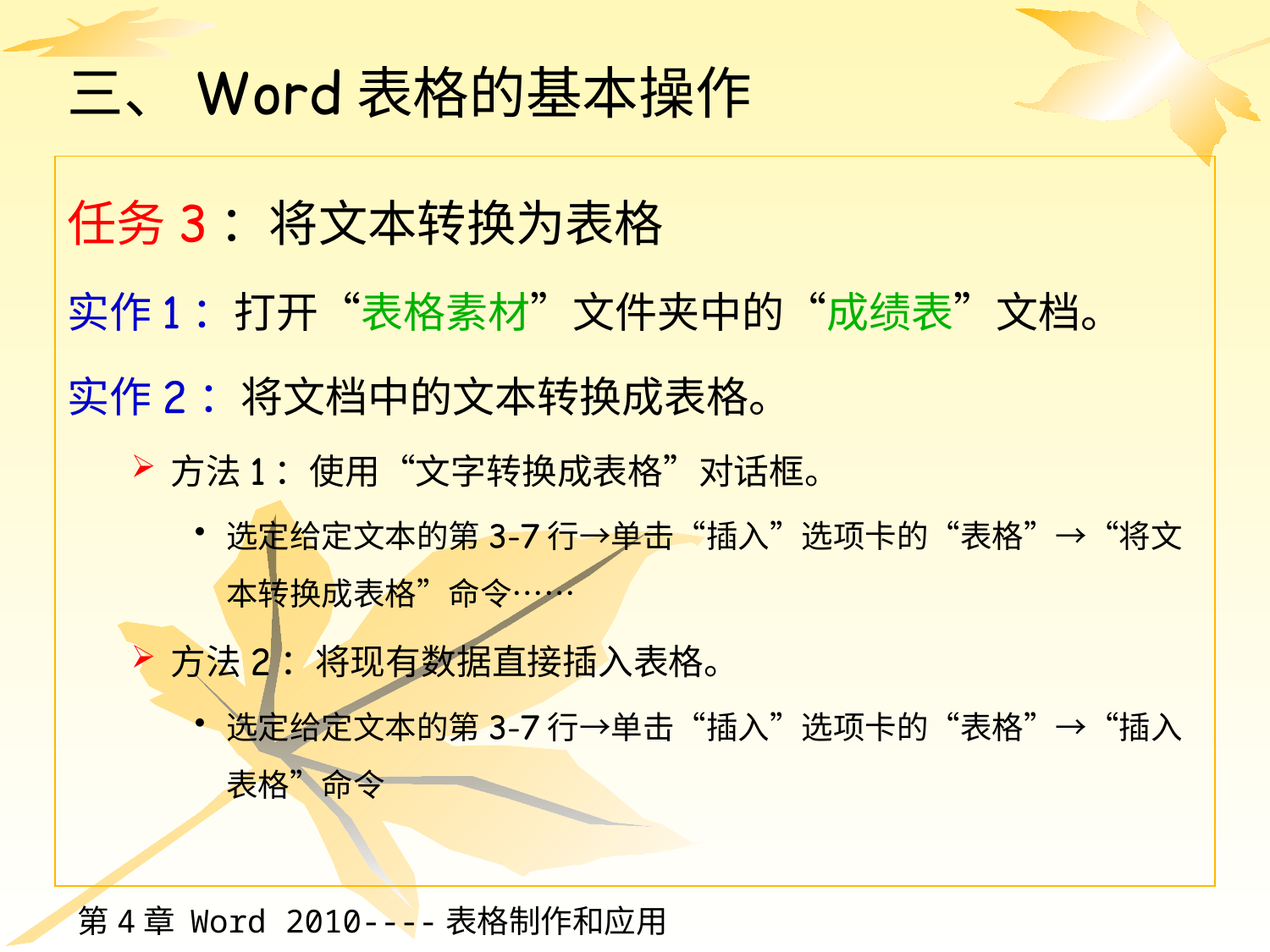

# 三、Word表格的基本操作
任务3：将文本转换为表格
实作1：打开“表格素材”文件夹中的“成绩表”文档。
实作2：将文档中的文本转换成表格。
方法1：使用“文字转换成表格”对话框。
选定给定文本的第3-7行→单击“插入”选项卡的“表格”→“将文本转换成表格”命令……
方法2：将现有数据直接插入表格。
选定给定文本的第3-7行→单击“插入”选项卡的“表格”→“插入表格”命令